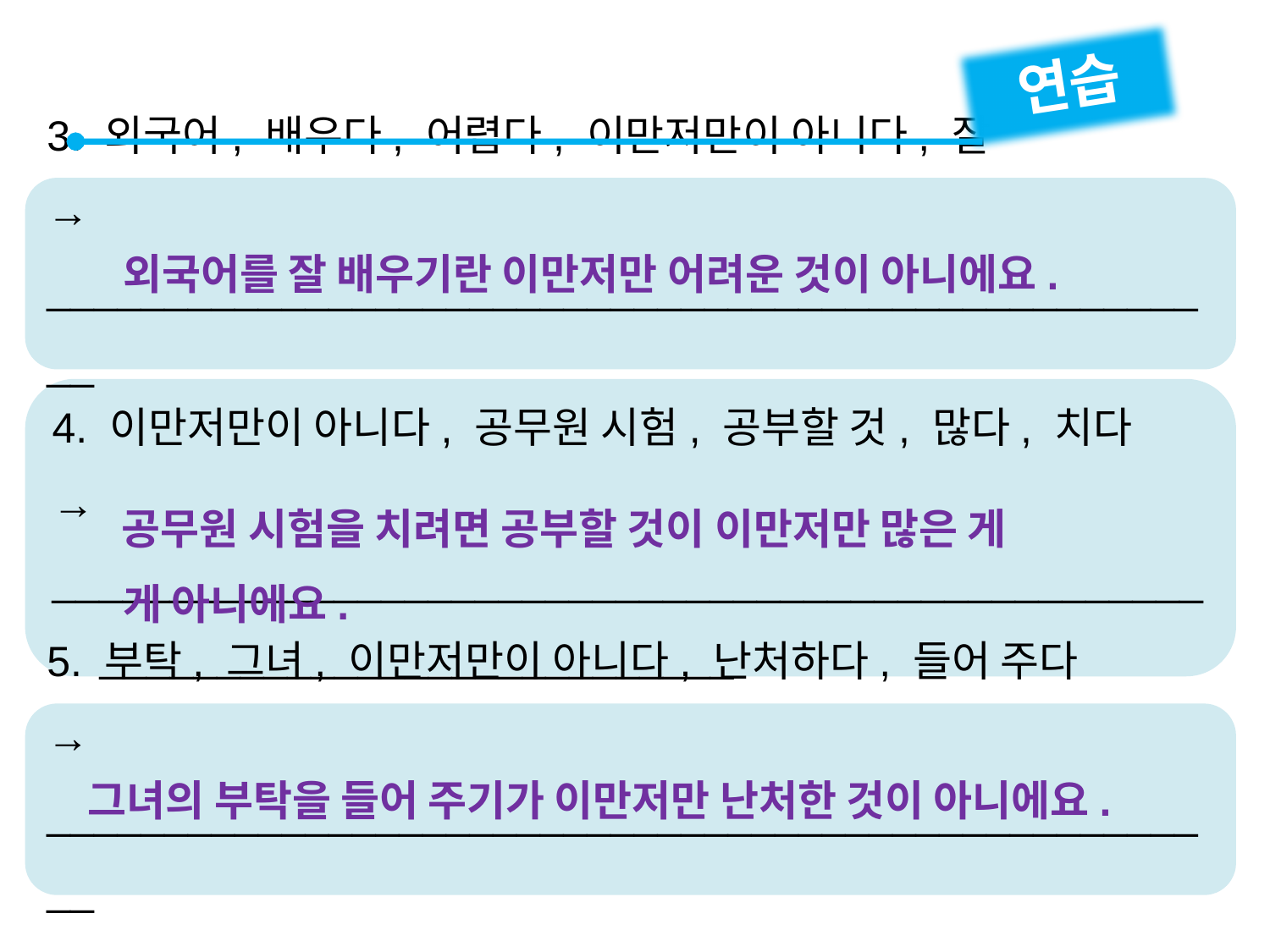

연습
3. 외국어, 배우다, 어렵다, 이만저만이 아니다, 잘
→  ___________________________________________________

외국어를 잘 배우기란 이만저만 어려운 것이 아니에요.
4. 이만저만이 아니다, 공무원 시험, 공부할 것, 많다, 치다
→ _________________________________________________
    ___________________________
공무원 시험을 치려면 공부할 것이 이만저만 많은 게
게 아니에요.
5. 부탁, 그녀, 이만저만이 아니다, 난처하다, 들어 주다
→ ___________________________________________________

그녀의 부탁을 들어 주기가 이만저만 난처한 것이 아니에요.